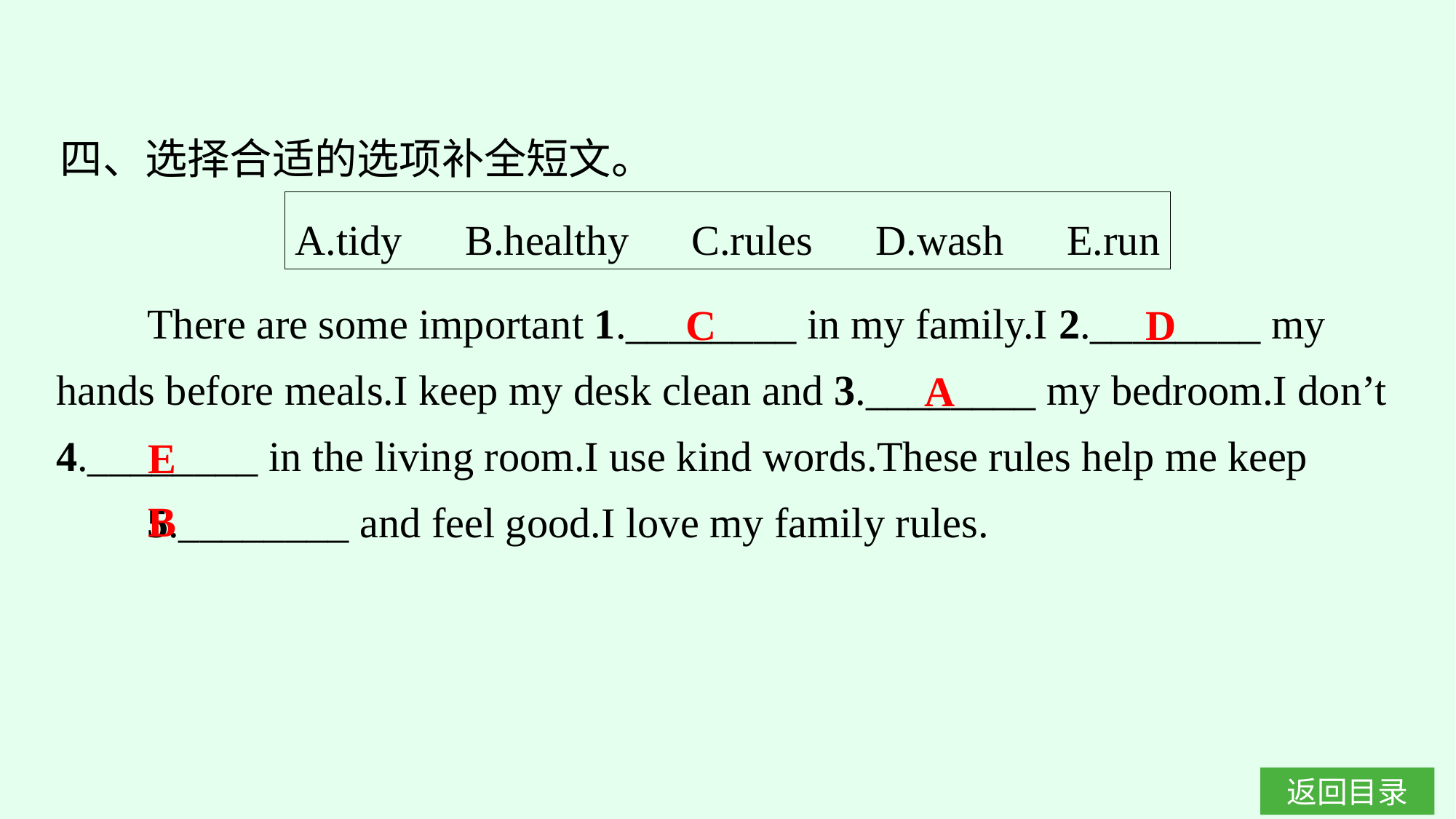

四、选择合适的选项补全短文。
A.tidy　B.healthy　C.rules　D.wash　E.run
There are some important 1.________ in my family.I 2.________ my hands before meals.I keep my desk clean and 3.________ my bedroom.I don’t 4.________ in the living room.I use kind words.These rules help me keep
5.________ and feel good.I love my family rules.
C
D
A
E
B